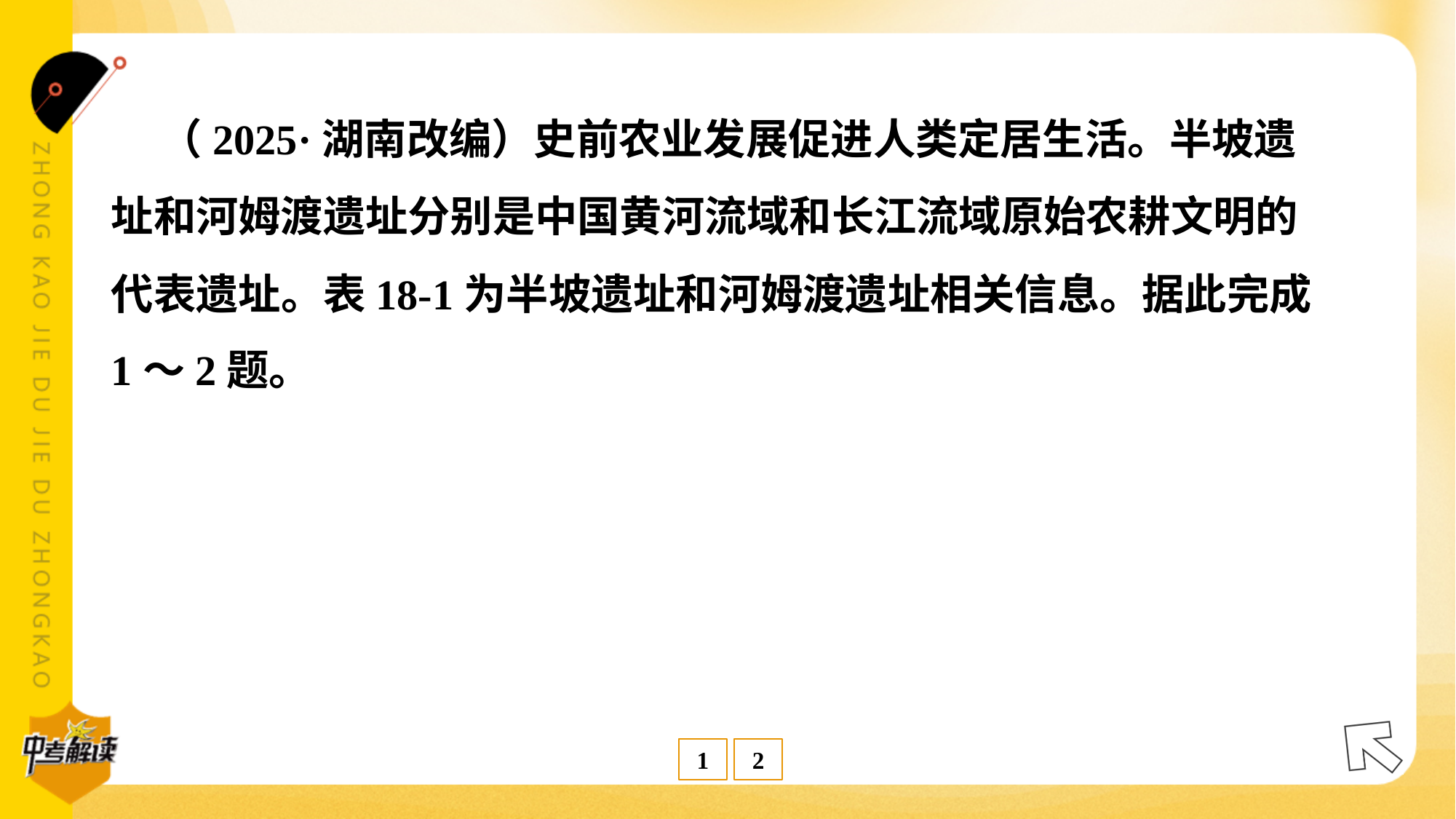

（2025·湖南改编）史前农业发展促进人类定居生活。半坡遗
址和河姆渡遗址分别是中国黄河流域和长江流域原始农耕文明的
代表遗址。表18-1为半坡遗址和河姆渡遗址相关信息。据此完成
1～2题。#1